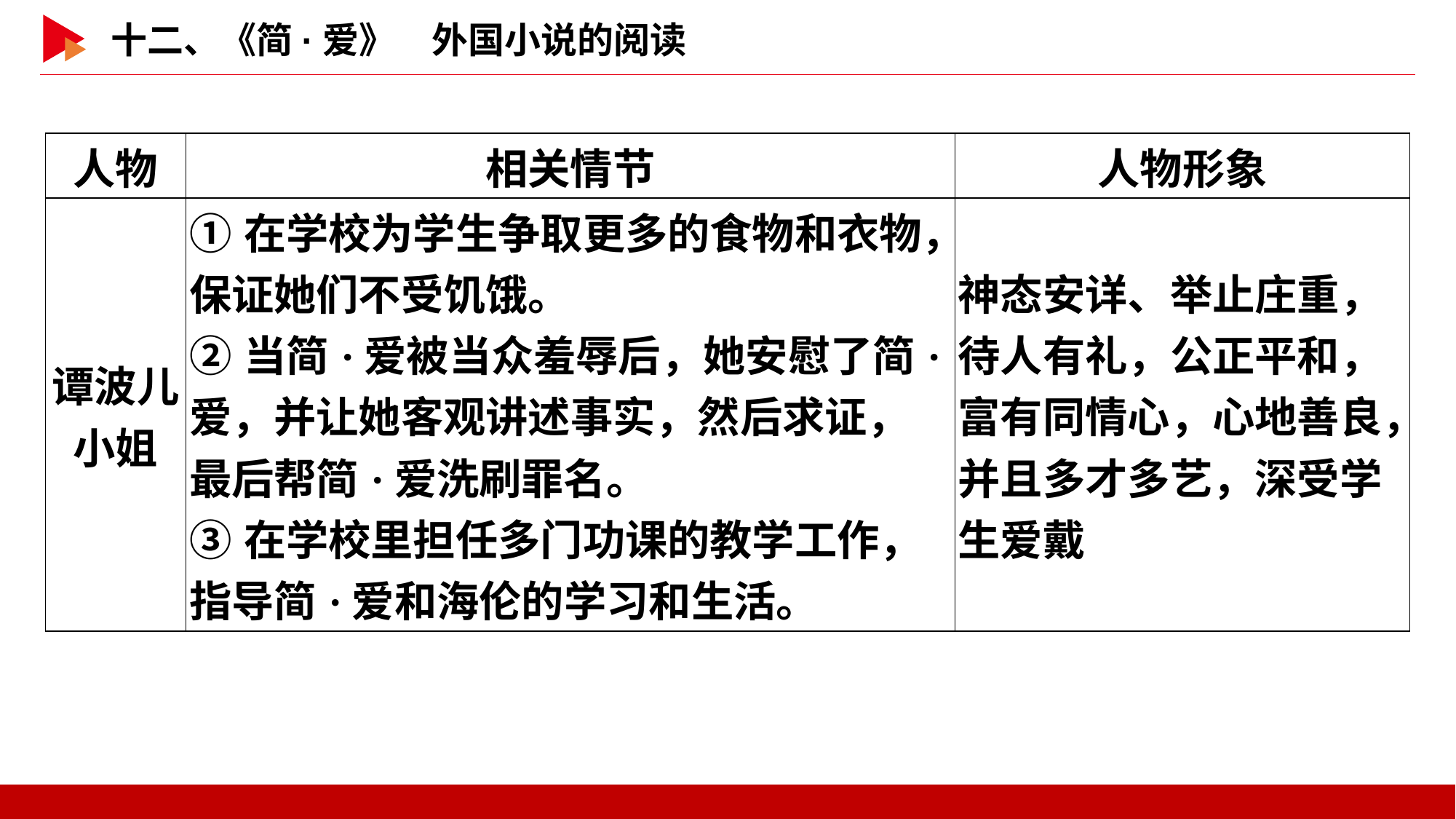

| 人物 | 相关情节 | 人物形象 |
| --- | --- | --- |
| 谭波儿 小姐 | ①在学校为学生争取更多的食物和衣物，保证她们不受饥饿。 ②当简·爱被当众羞辱后，她安慰了简·爱，并让她客观讲述事实，然后求证，最后帮简·爱洗刷罪名。 ③在学校里担任多门功课的教学工作，指导简·爱和海伦的学习和生活。 | 神态安详、举止庄重，待人有礼，公正平和，富有同情心，心地善良，并且多才多艺，深受学生爱戴 |